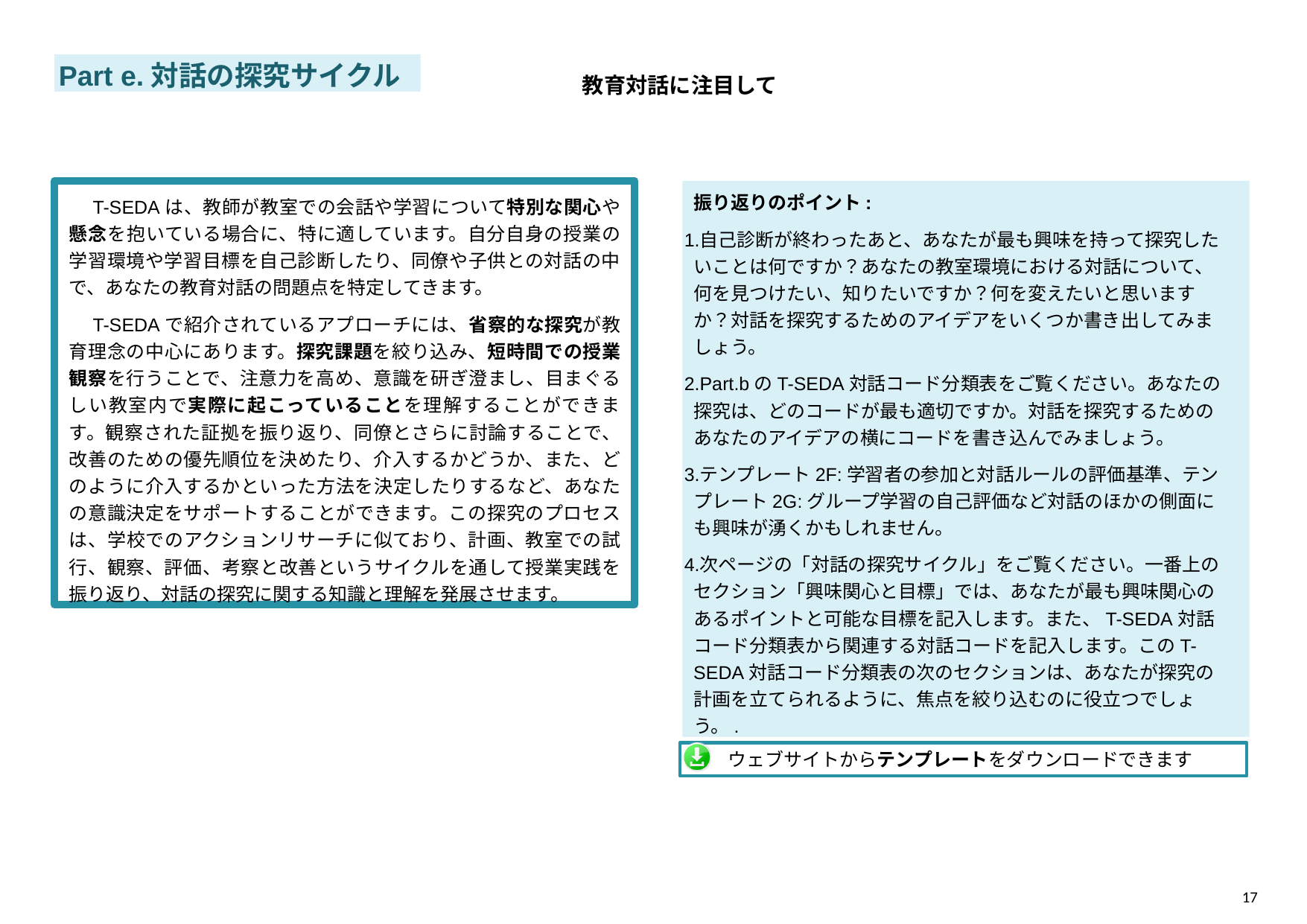

Part e.対話の探究サイクル
教育対話に注目して
　T-SEDAは、教師が教室での会話や学習について特別な関心や懸念を抱いている場合に、特に適しています。自分自身の授業の学習環境や学習目標を自己診断したり、同僚や子供との対話の中で、あなたの教育対話の問題点を特定してきます。
　T-SEDAで紹介されているアプローチには、省察的な探究が教育理念の中心にあります。探究課題を絞り込み、短時間での授業観察を行うことで、注意力を高め、意識を研ぎ澄まし、目まぐるしい教室内で実際に起こっていることを理解することができます。観察された証拠を振り返り、同僚とさらに討論することで、改善のための優先順位を決めたり、介入するかどうか、また、どのように介入するかといった方法を決定したりするなど、あなたの意識決定をサポートすることができます。この探究のプロセスは、学校でのアクションリサーチに似ており、計画、教室での試行、観察、評価、考察と改善というサイクルを通して授業実践を振り返り、対話の探究に関する知識と理解を発展させます。
振り返りのポイント:
自己診断が終わったあと、あなたが最も興味を持って探究したいことは何ですか？あなたの教室環境における対話について、何を見つけたい、知りたいですか？何を変えたいと思いますか？対話を探究するためのアイデアをいくつか書き出してみましょう。
Part.bのT-SEDA対話コード分類表をご覧ください。あなたの探究は、どのコードが最も適切ですか。対話を探究するためのあなたのアイデアの横にコードを書き込んでみましょう。
テンプレート2F:学習者の参加と対話ルールの評価基準、テンプレート2G:グループ学習の自己評価など対話のほかの側面にも興味が湧くかもしれません。
次ページの「対話の探究サイクル」をご覧ください。一番上のセクション「興味関心と目標」では、あなたが最も興味関心のあるポイントと可能な目標を記入します。また、T-SEDA対話コード分類表から関連する対話コードを記入します。このT-SEDA対話コード分類表の次のセクションは、あなたが探究の計画を立てられるように、焦点を絞り込むのに役立つでしょう。.
　　ウェブサイトからテンプレートをダウンロードできます

17